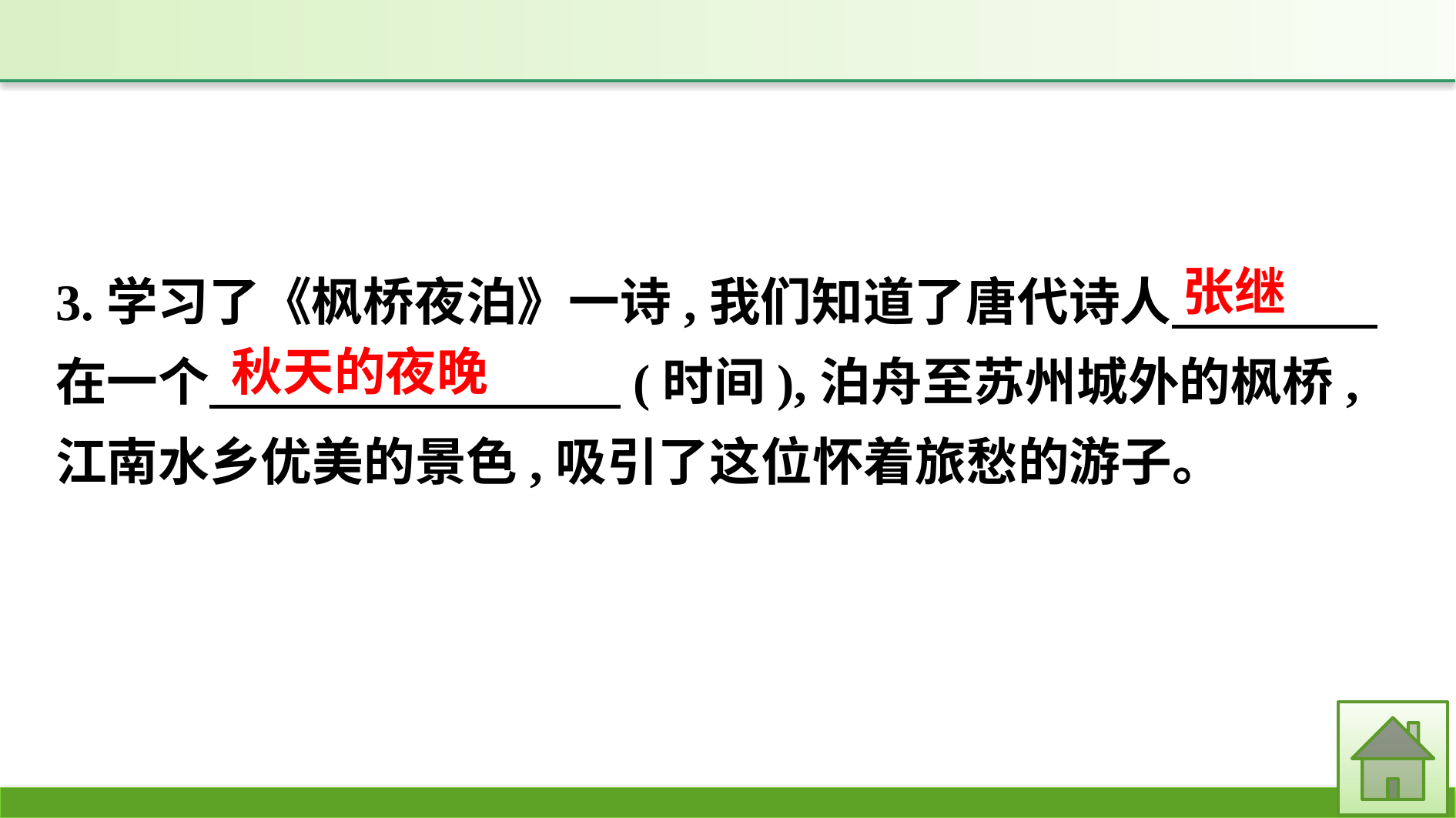

3.学习了《枫桥夜泊》一诗,我们知道了唐代诗人　　　　在一个　　　　　　　　(时间),泊舟至苏州城外的枫桥,江南水乡优美的景色,吸引了这位怀着旅愁的游子。
张继
秋天的夜晚